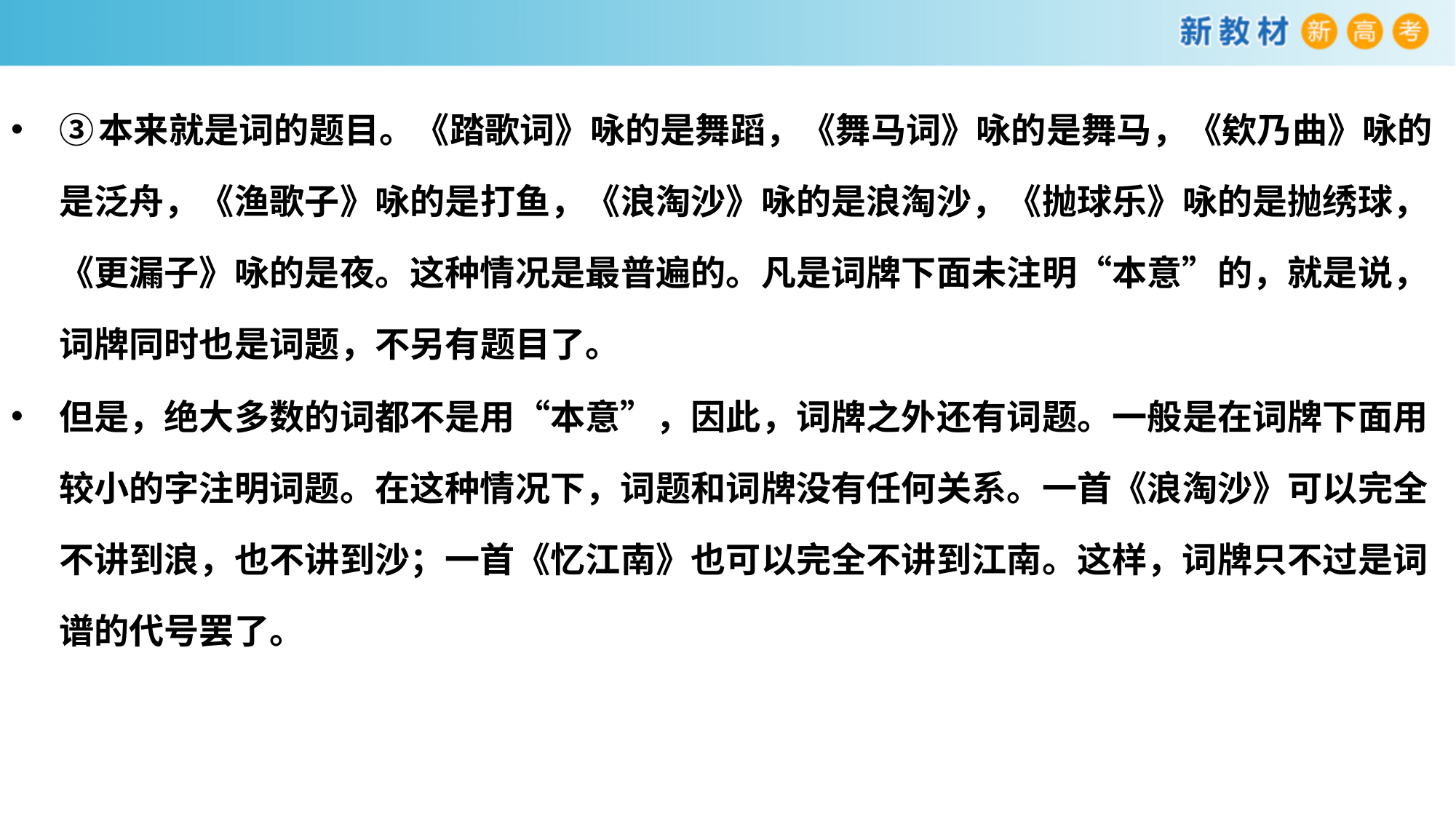

③本来就是词的题目。《踏歌词》咏的是舞蹈，《舞马词》咏的是舞马，《欸乃曲》咏的是泛舟，《渔歌子》咏的是打鱼，《浪淘沙》咏的是浪淘沙，《抛球乐》咏的是抛绣球，《更漏子》咏的是夜。这种情况是最普遍的。凡是词牌下面未注明“本意”的，就是说，词牌同时也是词题，不另有题目了。
但是，绝大多数的词都不是用“本意”，因此，词牌之外还有词题。一般是在词牌下面用较小的字注明词题。在这种情况下，词题和词牌没有任何关系。一首《浪淘沙》可以完全不讲到浪，也不讲到沙；一首《忆江南》也可以完全不讲到江南。这样，词牌只不过是词谱的代号罢了。